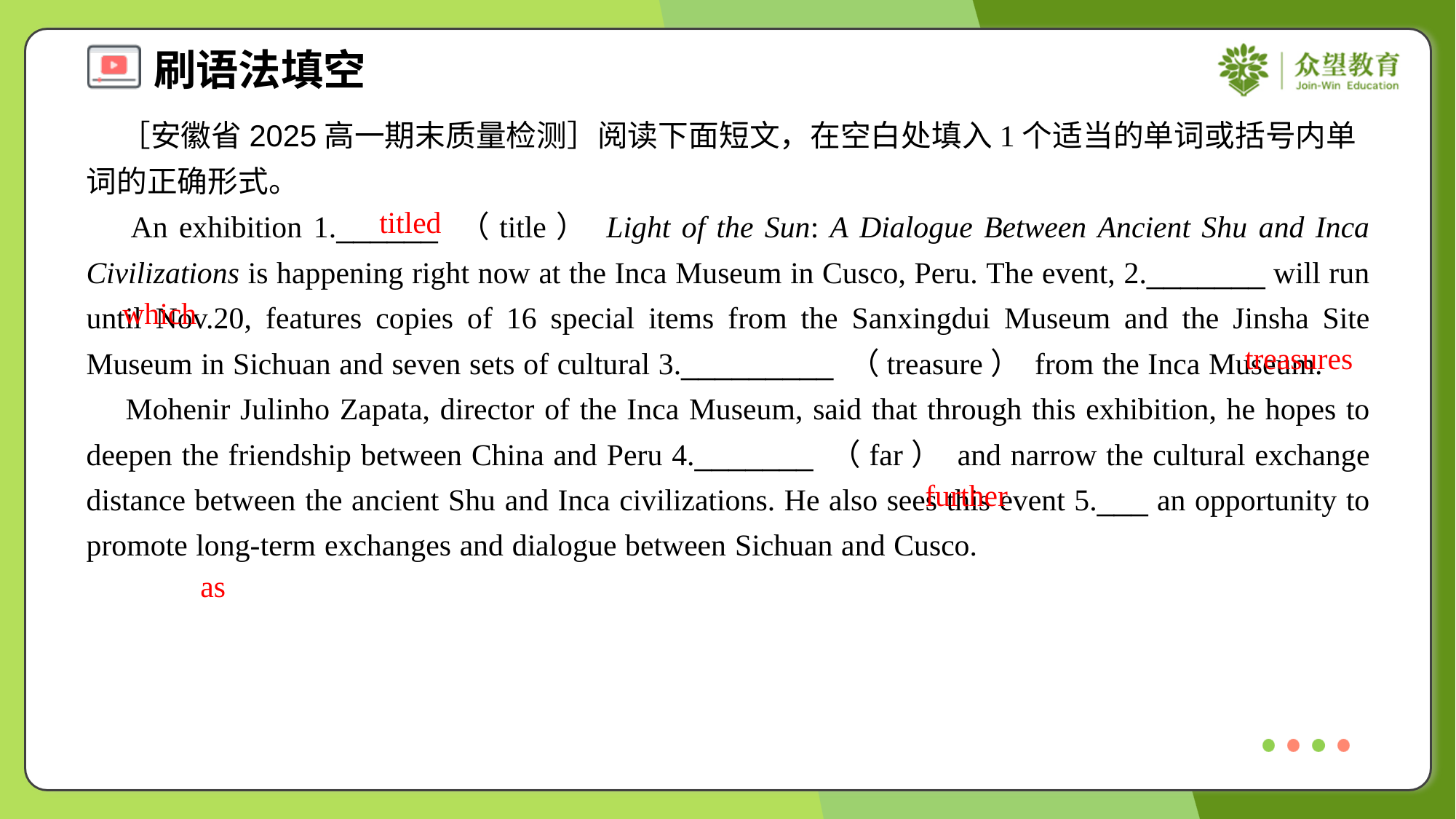

［安徽省2025高一期末质量检测］阅读下面短文，在空白处填入1个适当的单词或括号内单词的正确形式。
    An exhibition 1.______ （title） Light of the Sun: A Dialogue Between Ancient Shu and Inca Civilizations is happening right now at the Inca Museum in Cusco, Peru. The event, 2._______ will run until Nov.20, features copies of 16 special items from the Sanxingdui Museum and the Jinsha Site Museum in Sichuan and seven sets of cultural 3._________ （treasure） from the Inca Museum.
    Mohenir Julinho Zapata, director of the Inca Museum, said that through this exhibition, he hopes to deepen the friendship between China and Peru 4._______ （far） and narrow the cultural exchange distance between the ancient Shu and Inca civilizations. He also sees this event 5.___ an opportunity to promote long-term exchanges and dialogue between Sichuan and Cusco.
titled
which
treasures
further
as